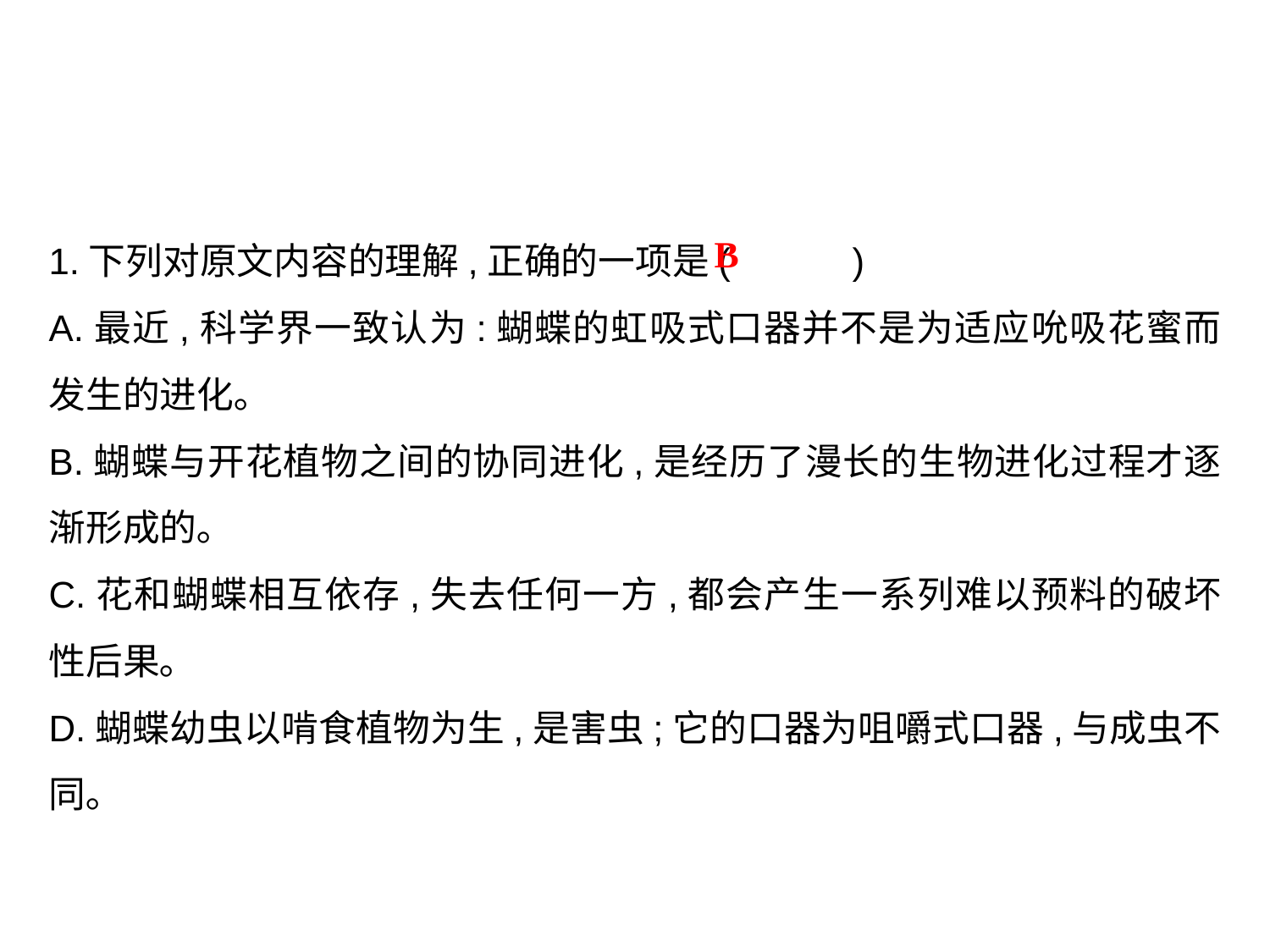

1.下列对原文内容的理解,正确的一项是(	    )
A.最近,科学界一致认为:蝴蝶的虹吸式口器并不是为适应吮吸花蜜而发生的进化｡
B.蝴蝶与开花植物之间的协同进化,是经历了漫长的生物进化过程才逐渐形成的｡
C.花和蝴蝶相互依存,失去任何一方,都会产生一系列难以预料的破坏性后果｡
D.蝴蝶幼虫以啃食植物为生,是害虫;它的口器为咀嚼式口器,与成虫不同｡
B